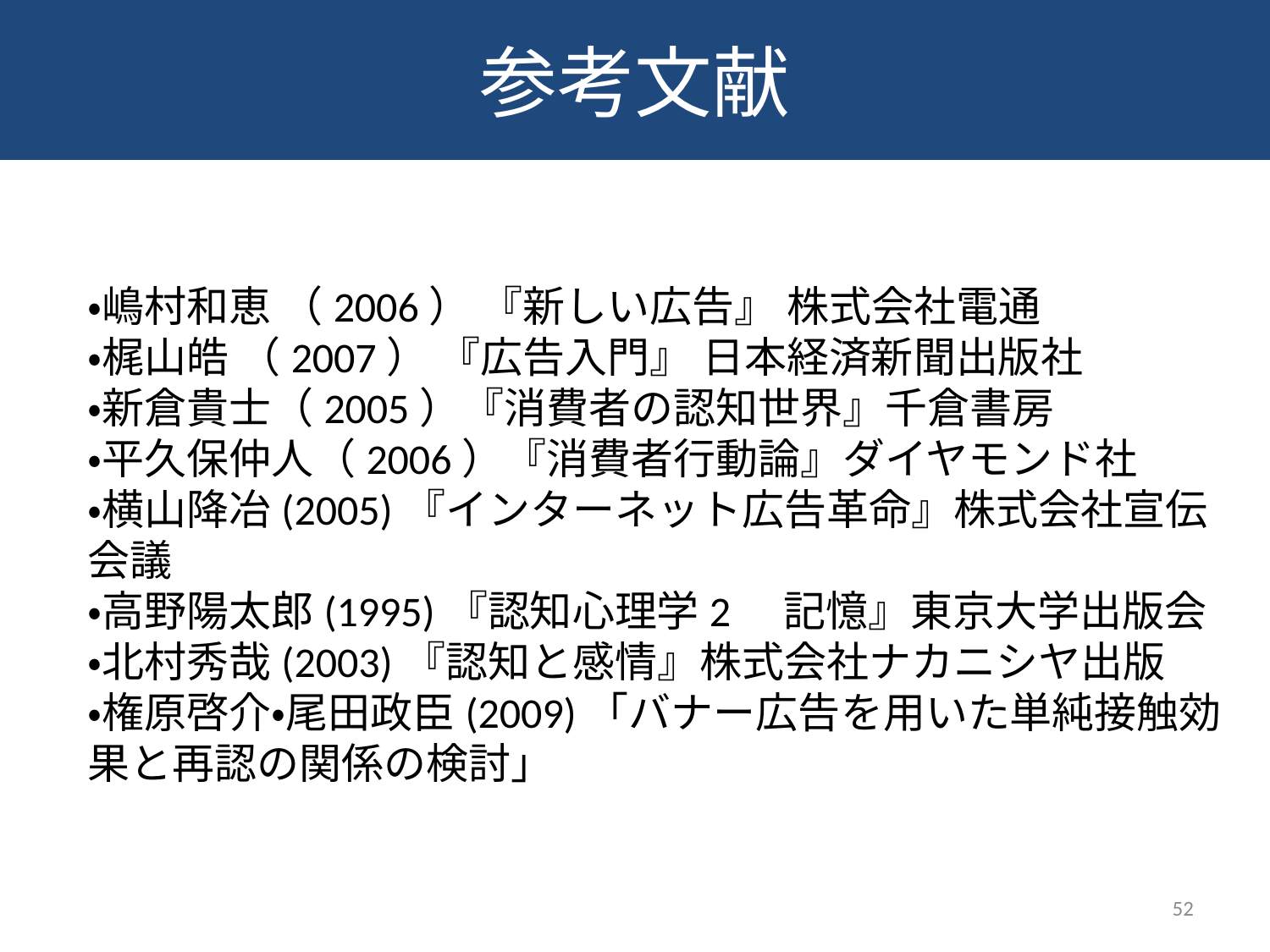

参考文献
#

・嶋村和恵 （2006） 『新しい広告』 株式会社電通
・梶山皓 （2007） 『広告入門』 日本経済新聞出版社
・新倉貴士（2005）『消費者の認知世界』千倉書房
・平久保仲人（2006）『消費者行動論』ダイヤモンド社
・横山降冶(2005)『インターネット広告革命』株式会社宣伝会議
・高野陽太郎(1995)『認知心理学2　記憶』東京大学出版会
・北村秀哉(2003)『認知と感情』株式会社ナカニシヤ出版
・権原啓介・尾田政臣(2009)「バナー広告を用いた単純接触効果と再認の関係の検討」
52